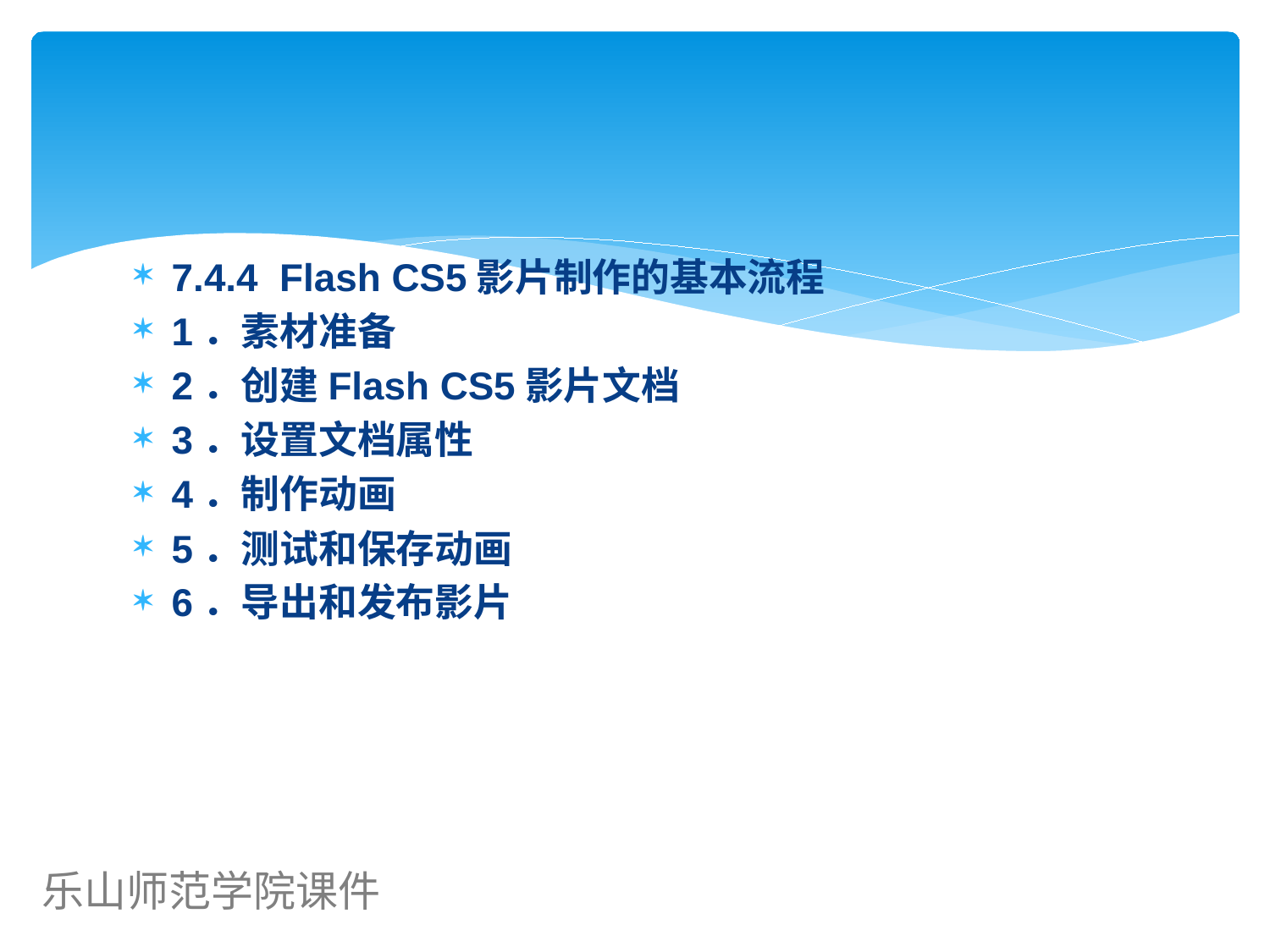

7.4.4  Flash CS5影片制作的基本流程
1．素材准备
2．创建Flash CS5影片文档
3．设置文档属性
4．制作动画
5．测试和保存动画
6．导出和发布影片